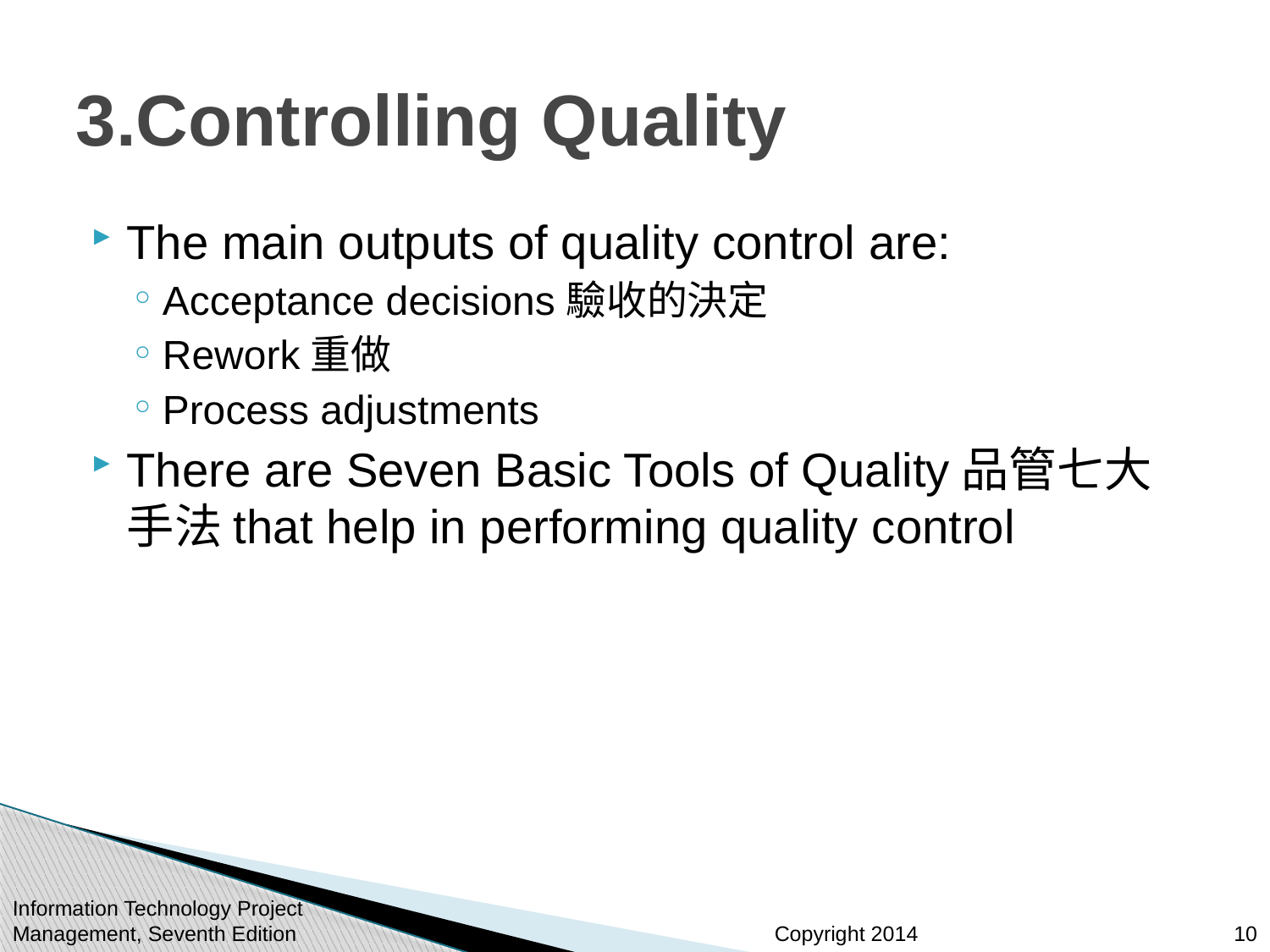

# 3.Controlling Quality
The main outputs of quality control are:
Acceptance decisions驗收的決定
Rework重做
Process adjustments
There are Seven Basic Tools of Quality品管七大手法that help in performing quality control
Information Technology Project Management, Seventh Edition
10